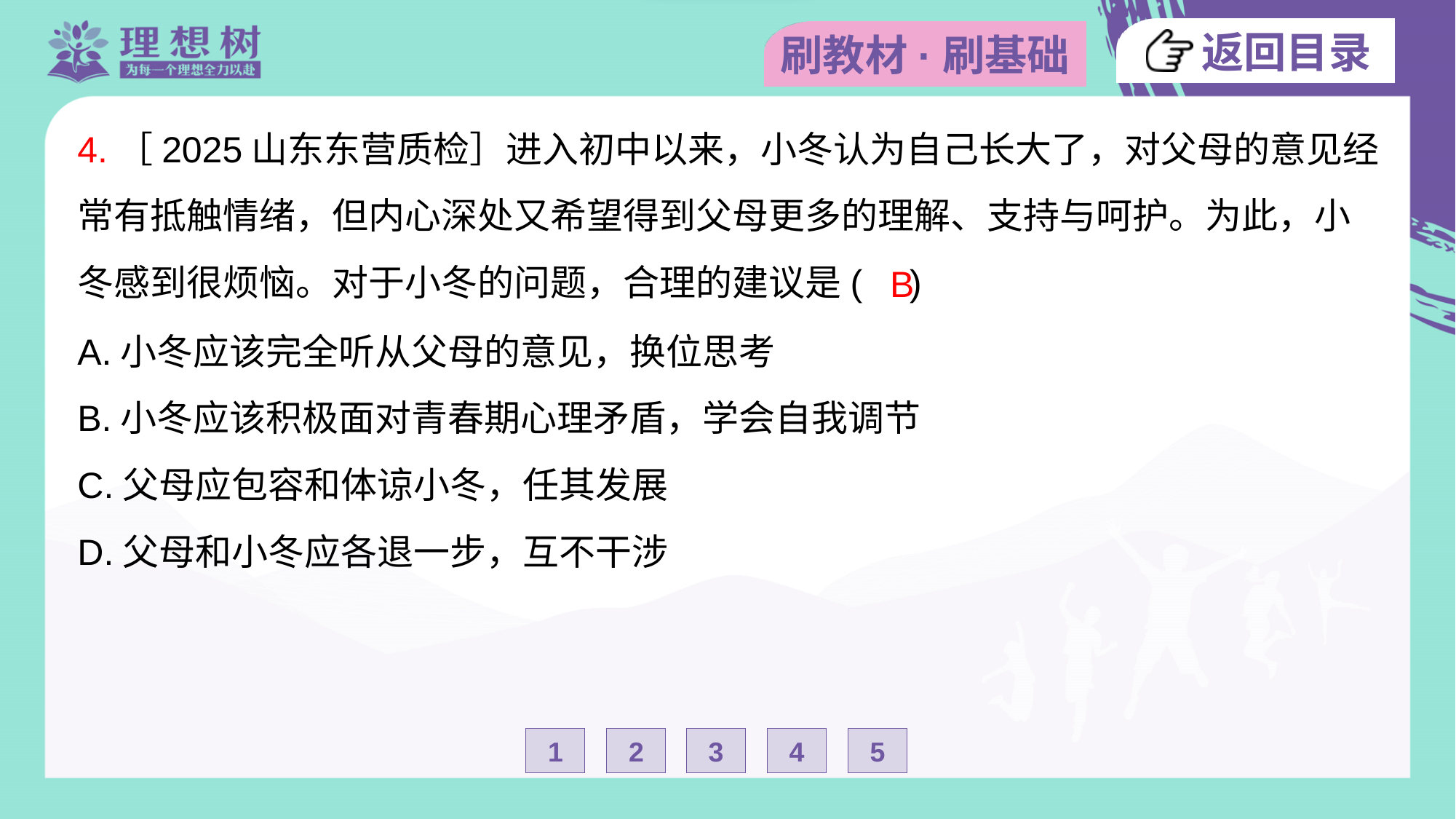

4.［2025山东东营质检］进入初中以来，小冬认为自己长大了，对父母的意见经
常有抵触情绪，但内心深处又希望得到父母更多的理解、支持与呵护。为此，小
冬感到很烦恼。对于小冬的问题，合理的建议是(     )
B
A.小冬应该完全听从父母的意见，换位思考
B.小冬应该积极面对青春期心理矛盾，学会自我调节
C.父母应包容和体谅小冬，任其发展
D.父母和小冬应各退一步，互不干涉